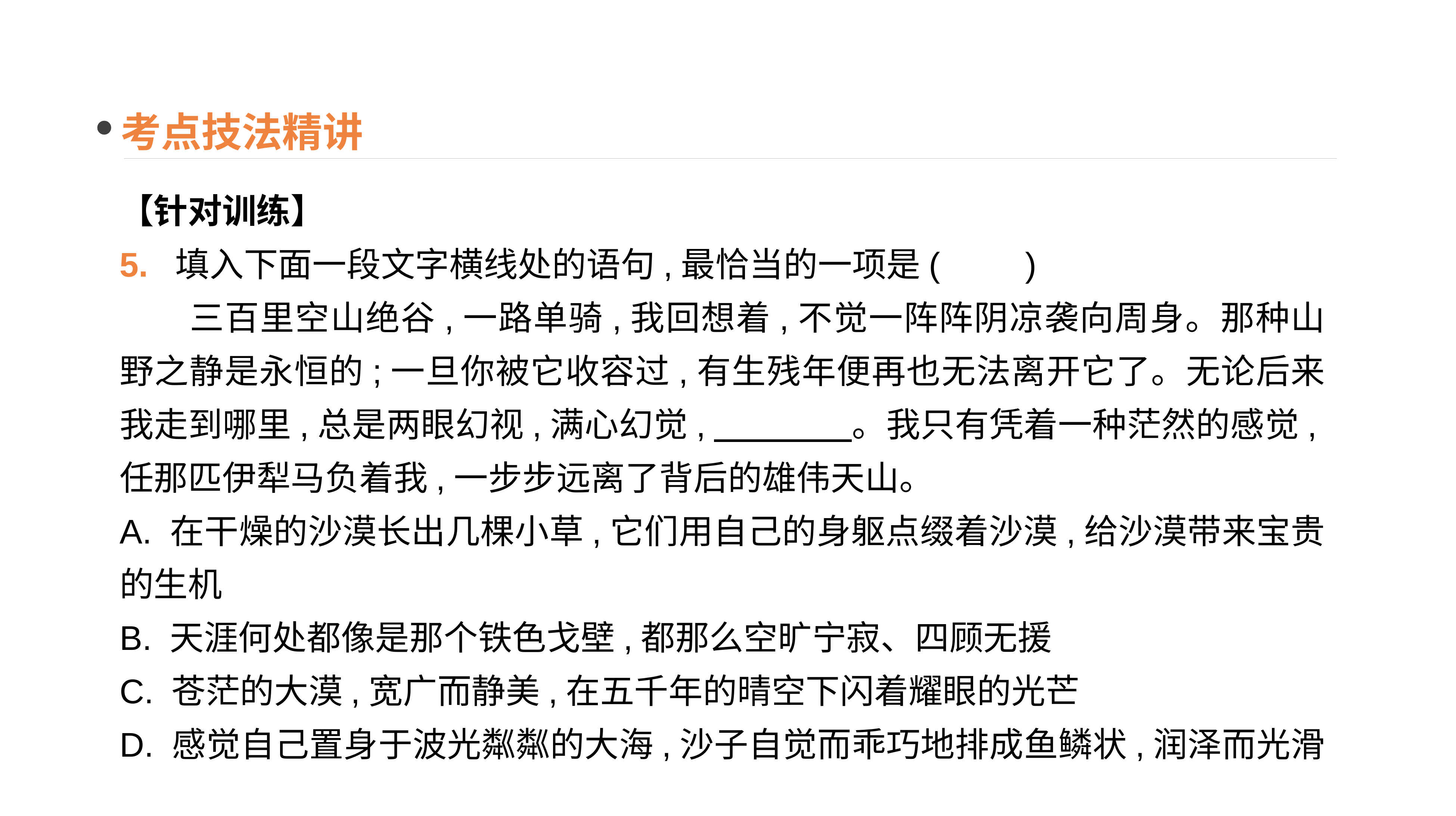

考点技法精讲

【针对训练】
5.  填入下面一段文字横线处的语句,最恰当的一项是(　　)
　　三百里空山绝谷,一路单骑,我回想着,不觉一阵阵阴凉袭向周身。那种山野之静是永恒的;一旦你被它收容过,有生残年便再也无法离开它了。无论后来我走到哪里,总是两眼幻视,满心幻觉,　　　　。我只有凭着一种茫然的感觉,任那匹伊犁马负着我,一步步远离了背后的雄伟天山。
A. 在干燥的沙漠长出几棵小草,它们用自己的身躯点缀着沙漠,给沙漠带来宝贵的生机
B. 天涯何处都像是那个铁色戈壁,都那么空旷宁寂、四顾无援
C. 苍茫的大漠,宽广而静美,在五千年的晴空下闪着耀眼的光芒
D. 感觉自己置身于波光粼粼的大海,沙子自觉而乖巧地排成鱼鳞状,润泽而光滑